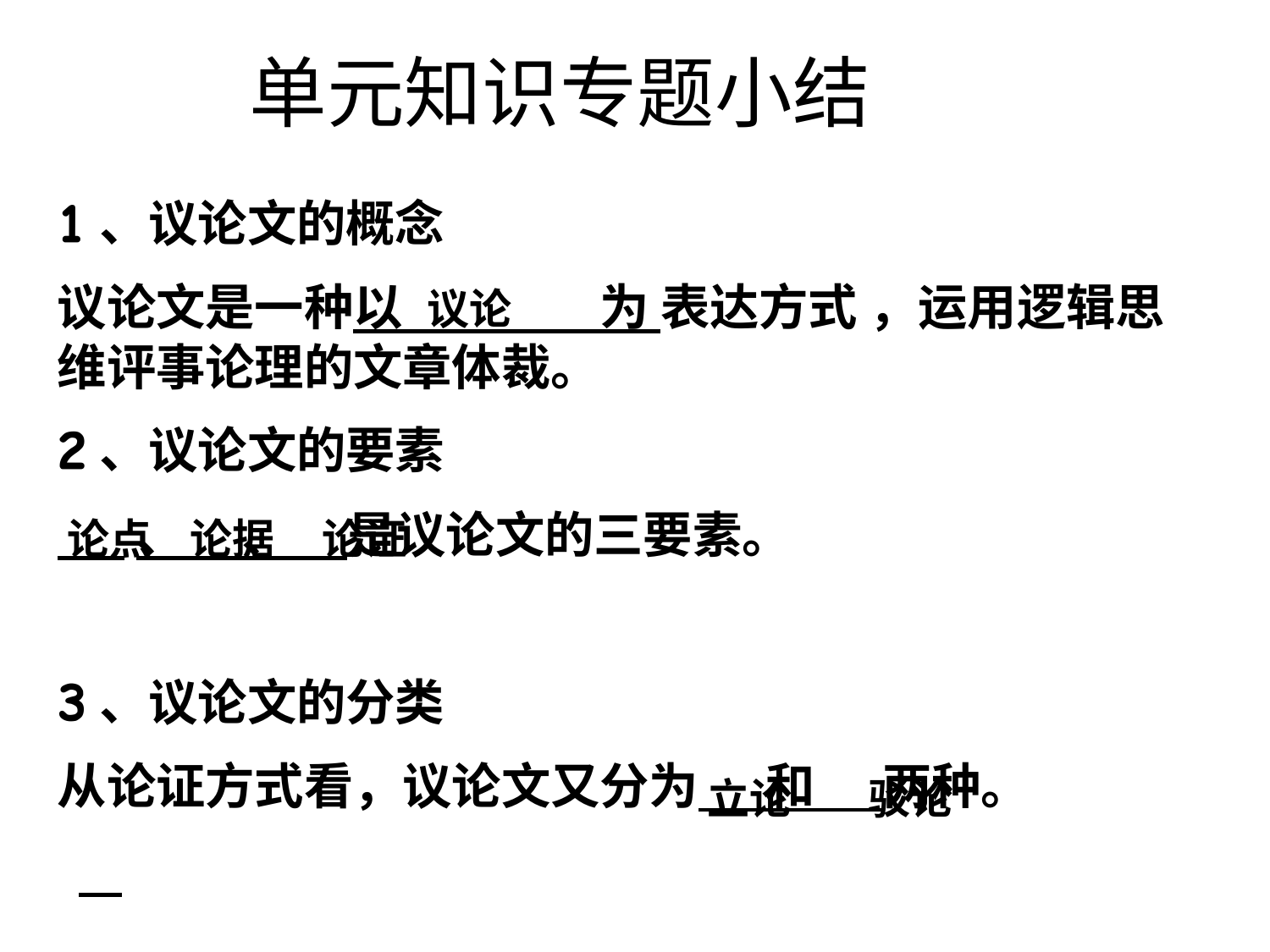

# 单元知识专题小结
1、议论文的概念
议论文是一种以　　　　为 表达方式 ，运用逻辑思维评事论理的文章体裁。
2、议论文的要素
      、     、     是议论文的三要素。

3、议论文的分类
从论证方式看，议论文又分为      和      两种。

议论
论点    论据     论证
立论        驳论